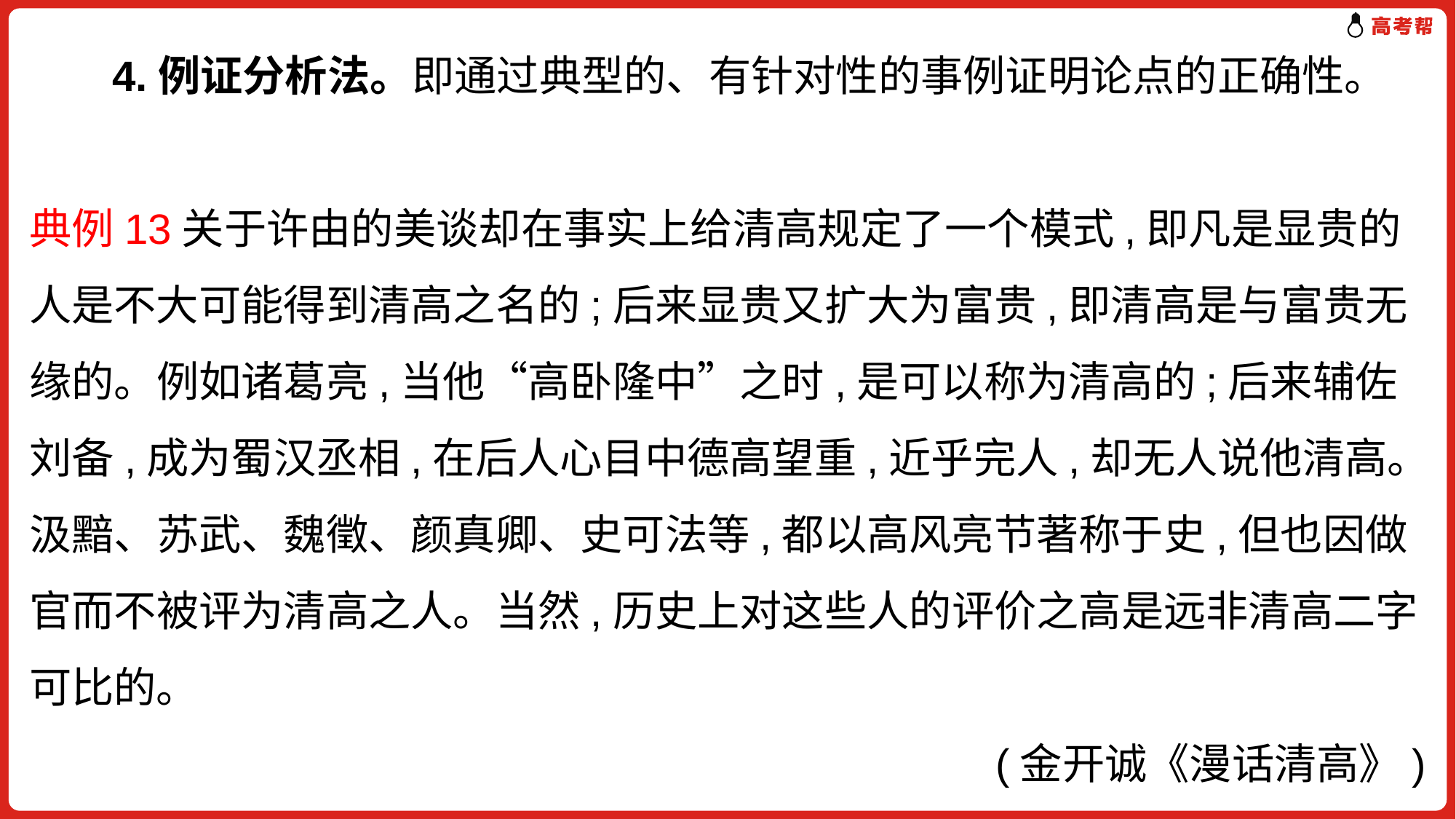

4.例证分析法。即通过典型的、有针对性的事例证明论点的正确性。

典例13关于许由的美谈却在事实上给清高规定了一个模式,即凡是显贵的人是不大可能得到清高之名的;后来显贵又扩大为富贵,即清高是与富贵无缘的。例如诸葛亮,当他“高卧隆中”之时,是可以称为清高的;后来辅佐刘备,成为蜀汉丞相,在后人心目中德高望重,近乎完人,却无人说他清高。汲黯、苏武、魏徵、颜真卿、史可法等,都以高风亮节著称于史,但也因做官而不被评为清高之人。当然,历史上对这些人的评价之高是远非清高二字可比的。
(金开诚《漫话清高》)